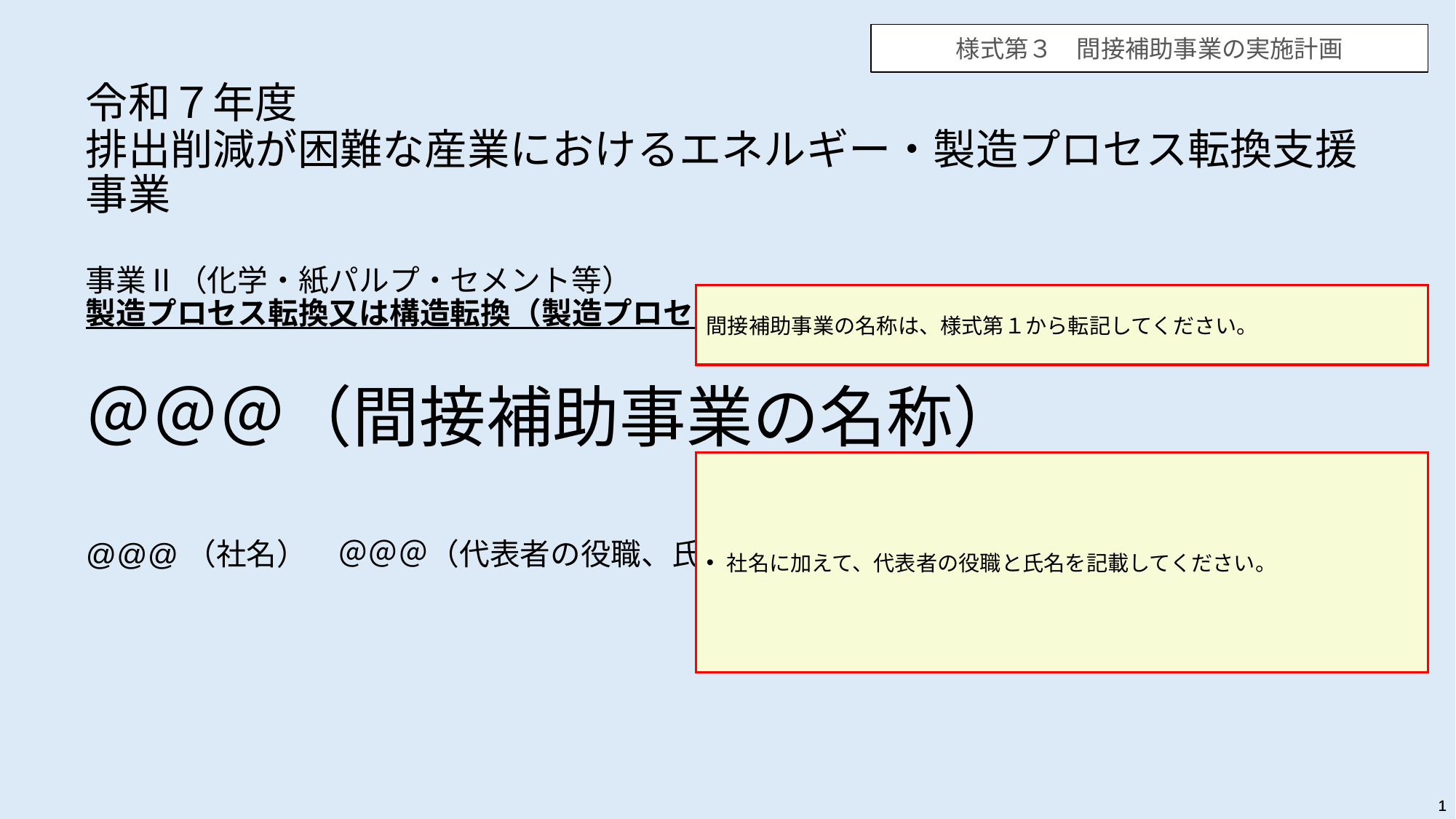

様式第３　間接補助事業の実施計画
令和７年度
排出削減が困難な産業におけるエネルギー・製造プロセス転換支援事業

事業Ⅱ（化学・紙パルプ・セメント等）
製造プロセス転換又は構造転換（製造プロセス転換）
間接補助事業の名称は、様式第１から転記してください。
＠＠＠（間接補助事業の名称）
社名に加えて、代表者の役職と氏名を記載してください。
@@@（社名）　＠＠＠（代表者の役職、氏名）